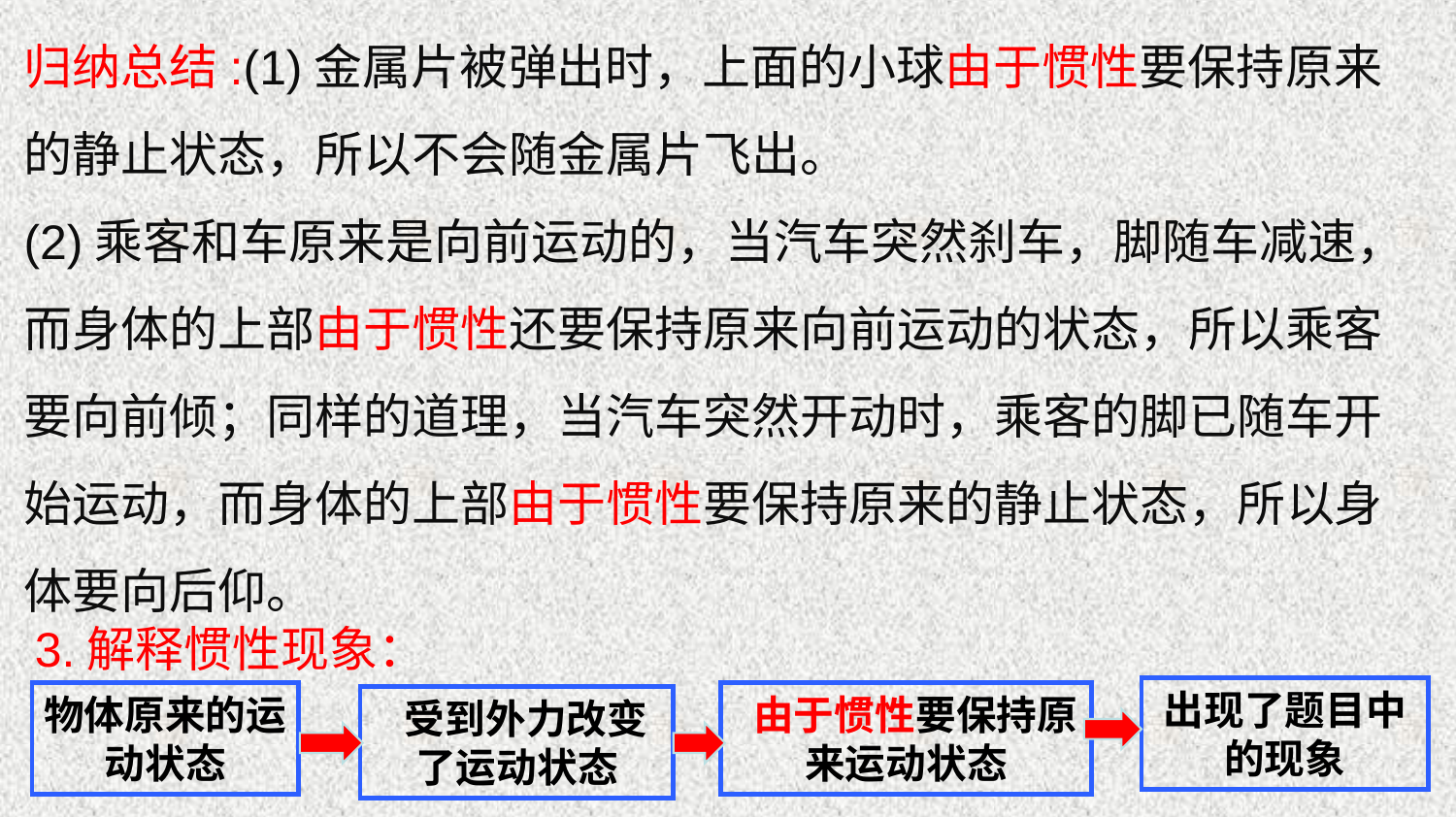

归纳总结:(1)金属片被弹出时，上面的小球由于惯性要保持原来的静止状态，所以不会随金属片飞出。
(2)乘客和车原来是向前运动的，当汽车突然刹车，脚随车减速，而身体的上部由于惯性还要保持原来向前运动的状态，所以乘客要向前倾；同样的道理，当汽车突然开动时，乘客的脚已随车开始运动，而身体的上部由于惯性要保持原来的静止状态，所以身体要向后仰。
3.解释惯性现象：
出现了题目中的现象
物体原来的运动状态
 由于惯性要保持原来运动状态
 受到外力改变了运动状态